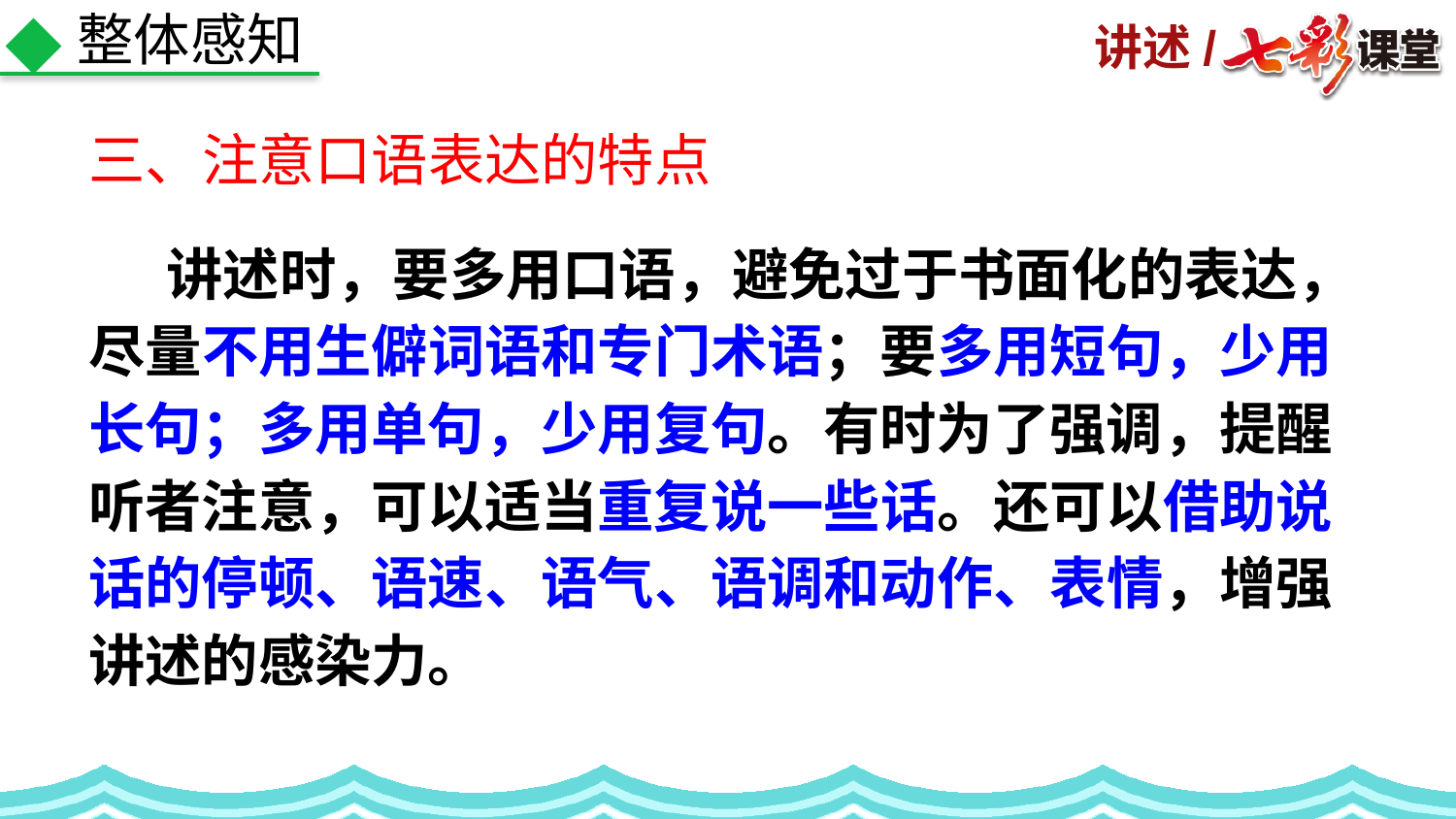

整体感知

三、注意口语表达的特点
     讲述时，要多用口语，避免过于书面化的表达，尽量不用生僻词语和专门术语；要多用短句，少用长句；多用单句，少用复句。有时为了强调，提醒听者注意，可以适当重复说一些话。还可以借助说话的停顿、语速、语气、语调和动作、表情，增强讲述的感染力。